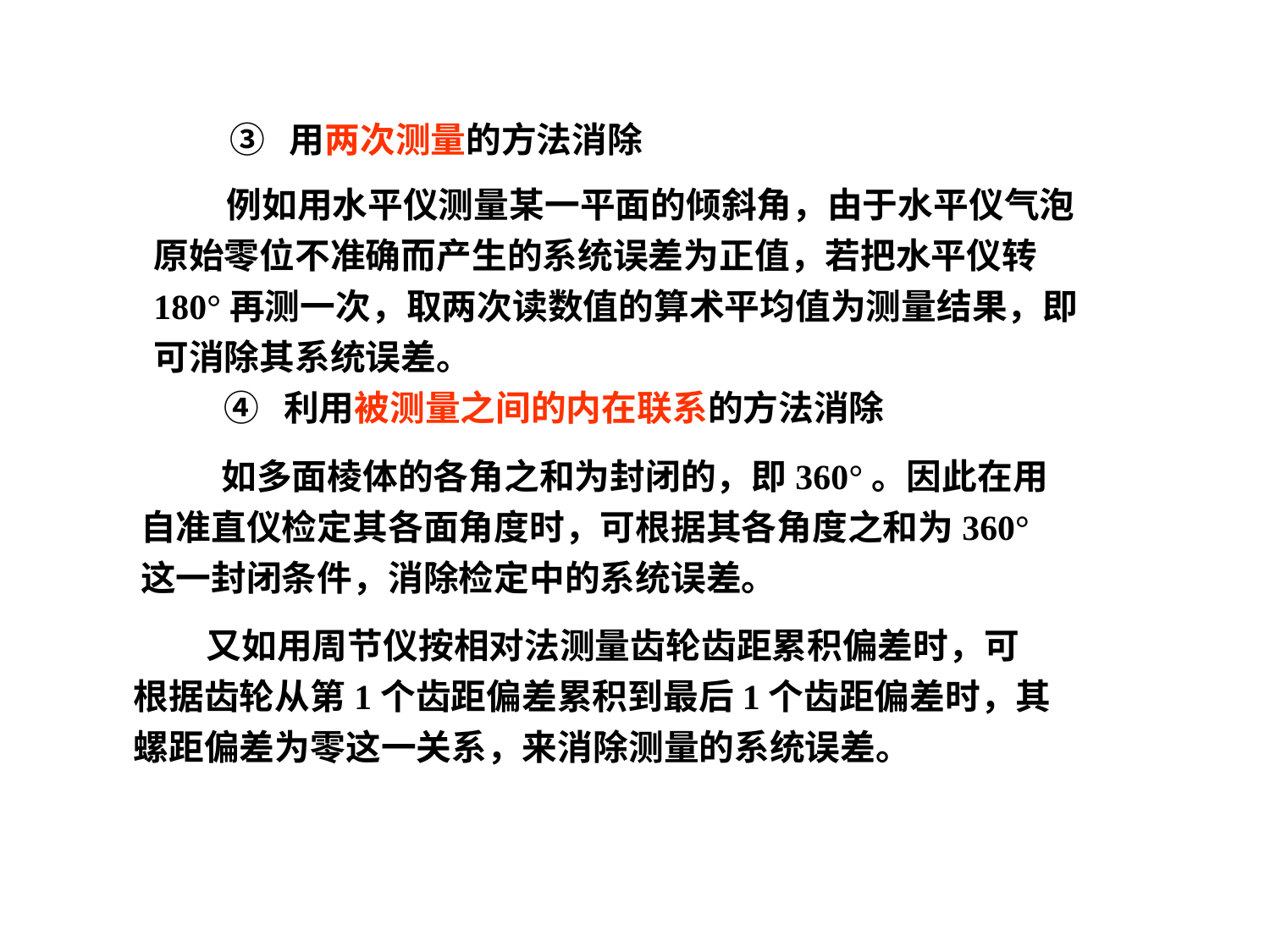

21
③  用两次测量的方法消除
        例如用水平仪测量某一平面的倾斜角，由于水平仪气泡原始零位不准确而产生的系统误差为正值，若把水平仪转180°再测一次，取两次读数值的算术平均值为测量结果，即可消除其系统误差。
④  利用被测量之间的内在联系的方法消除
         如多面棱体的各角之和为封闭的，即360°。因此在用自准直仪检定其各面角度时，可根据其各角度之和为360°这一封闭条件，消除检定中的系统误差。
        又如用周节仪按相对法测量齿轮齿距累积偏差时，可根据齿轮从第1个齿距偏差累积到最后1个齿距偏差时，其螺距偏差为零这一关系，来消除测量的系统误差。